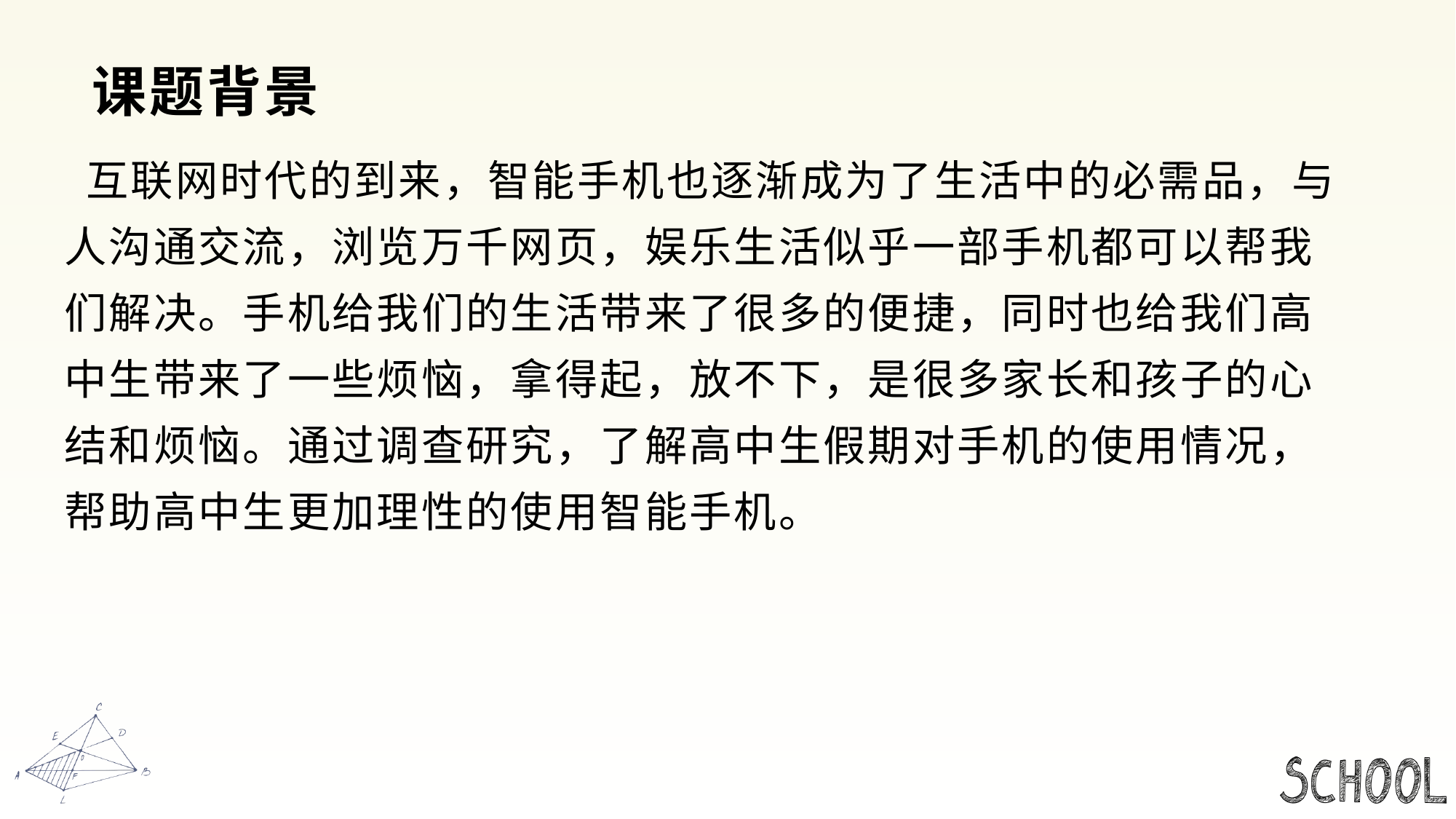

# 课题背景
 互联网时代的到来，智能手机也逐渐成为了生活中的必需品，与人沟通交流，浏览万千网页，娱乐生活似乎一部手机都可以帮我们解决。手机给我们的生活带来了很多的便捷，同时也给我们高中生带来了一些烦恼，拿得起，放不下，是很多家长和孩子的心结和烦恼。通过调查研究，了解高中生假期对手机的使用情况，帮助高中生更加理性的使用智能手机。